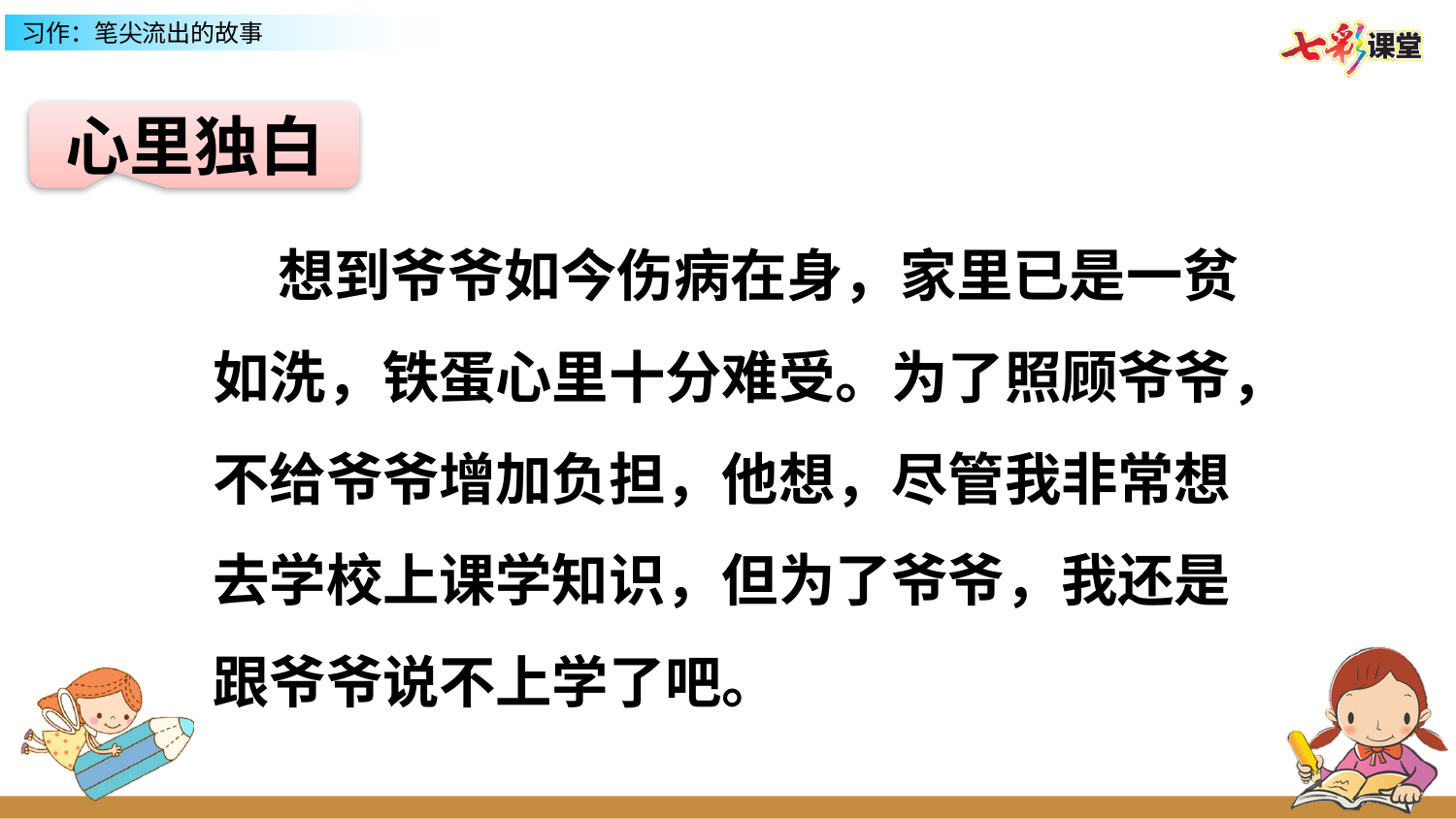

心里独白
    想到爷爷如今伤病在身，家里已是一贫如洗，铁蛋心里十分难受。为了照顾爷爷，不给爷爷增加负担，他想，尽管我非常想去学校上课学知识，但为了爷爷，我还是跟爷爷说不上学了吧。